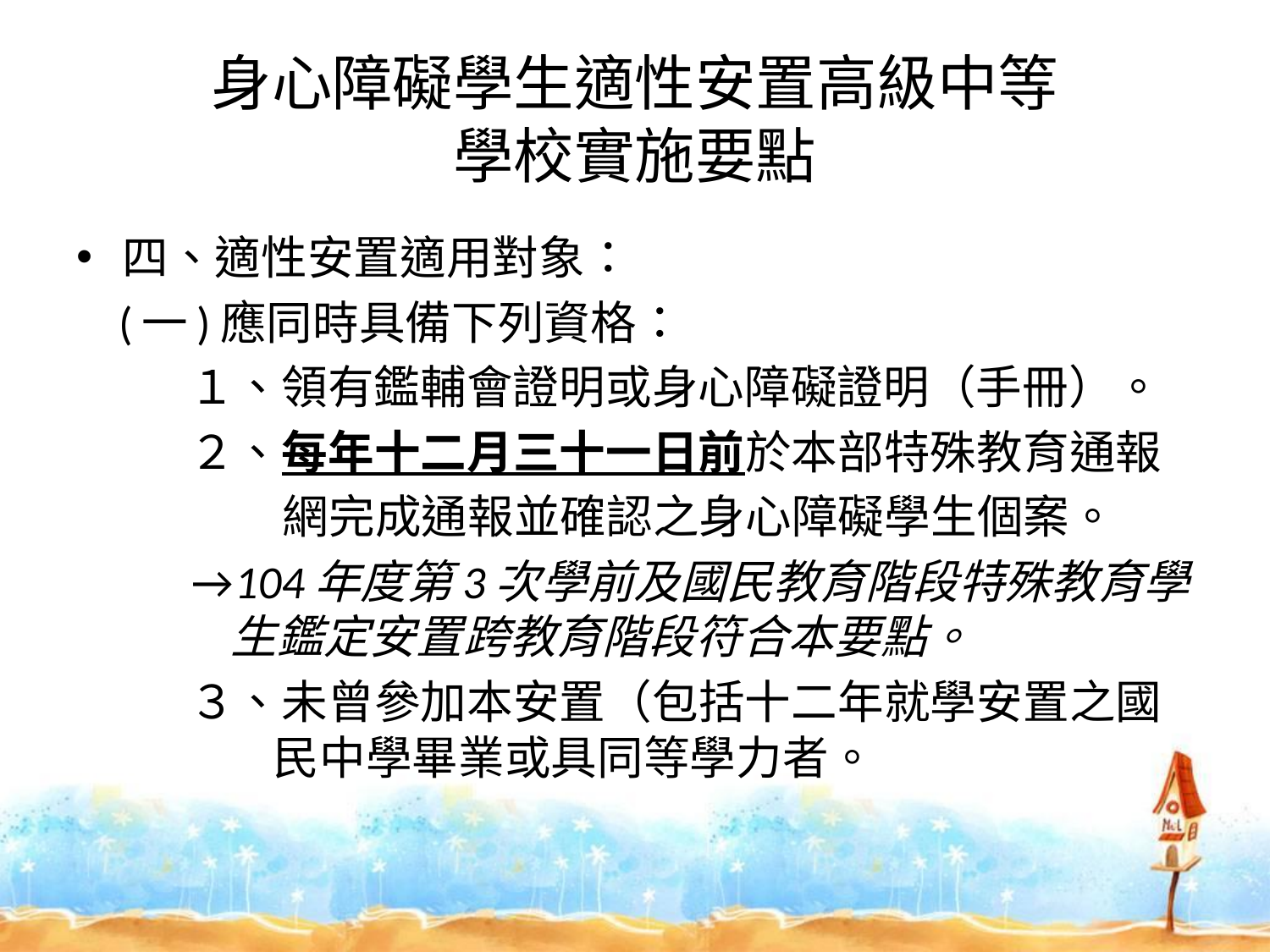

# 身心障礙學生適性安置高級中等 學校實施要點
四、適性安置適用對象：
    (一)應同時具備下列資格：
          １、領有鑑輔會證明或身心障礙證明（手冊）。
          ２、每年十二月三十一日前於本部特殊教育通報
                   網完成通報並確認之身心障礙學生個案。
           →104年度第3次學前及國民教育階段特殊教育學
               生鑑定安置跨教育階段符合本要點。
          ３、未曾參加本安置（包括十二年就學安置之國
                   民中學畢業或具同等學力者。